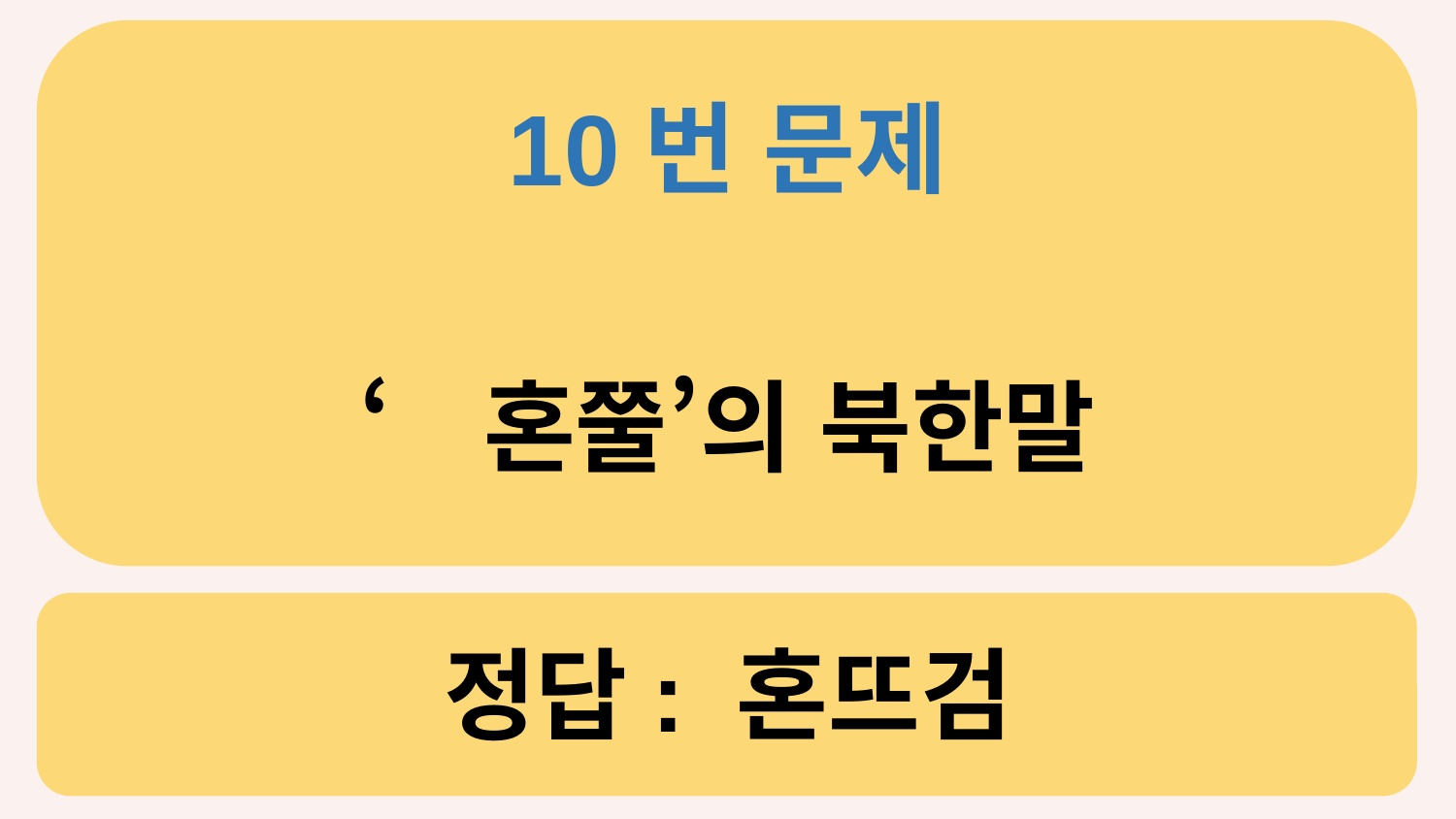

10번 문제
‘혼쭐’의 북한말

# 정답: 혼뜨검